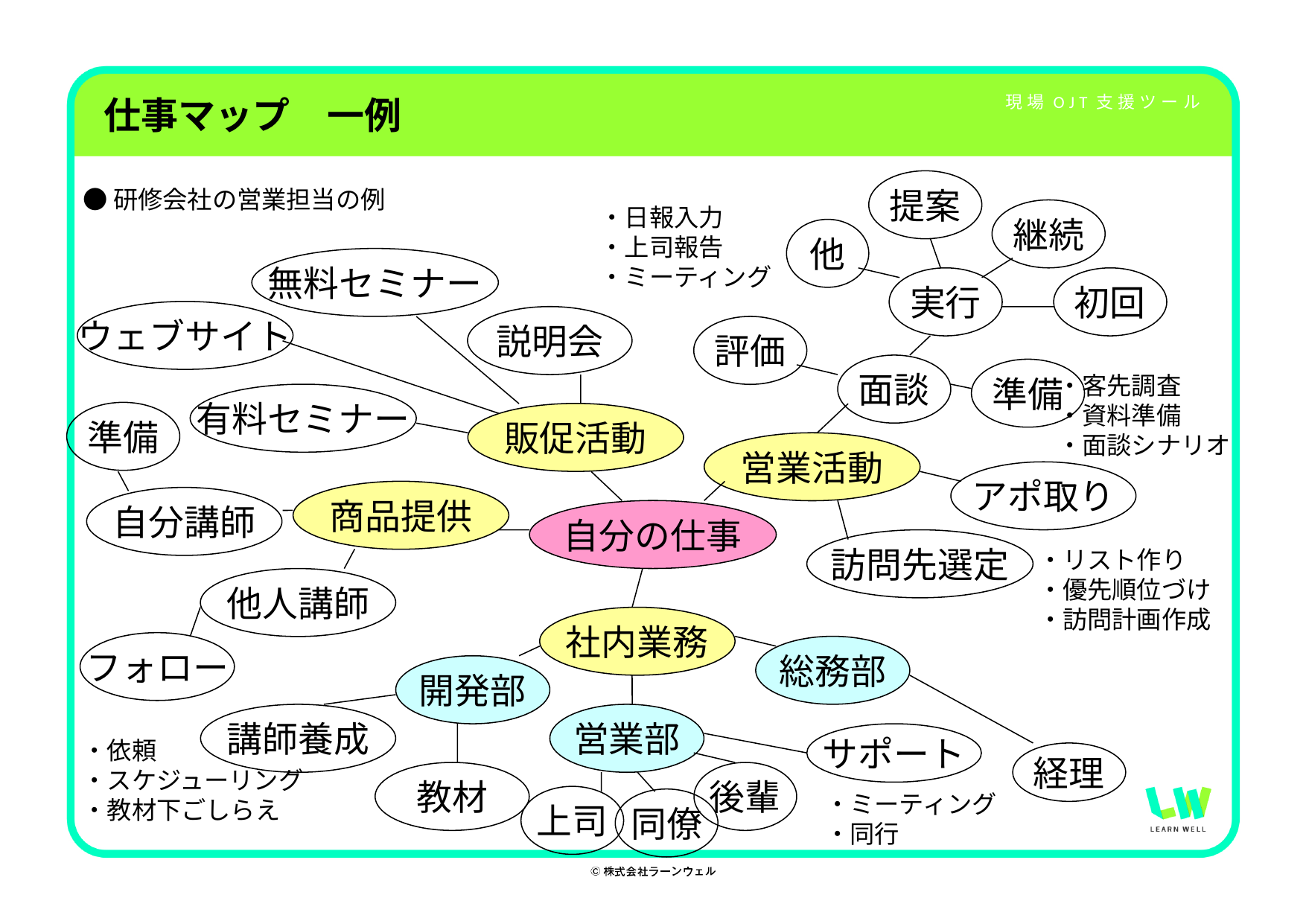

# 仕事マップ　一例

提案
●研修会社の営業担当の例
・日報入力
・上司報告
・ミーティング
継続
他

無料セミナー

実行
初回
ウェブサイト
説明会

評価

面談
準備
・客先調査
・資料準備
・面談シナリオ

有料セミナー

準備
販促活動

営業活動
アポ取り

商品提供

自分講師
自分の仕事

訪問先選定
・リスト作り
・優先順位づけ
・訪問計画作成

他人講師

社内業務
フォロー

総務部

開発部

講師養成
営業部

サポート
・依頼
・スケジューリング
・教材下ごしらえ

経理

教材
後輩

・ミーティング
・同行
上司
同僚